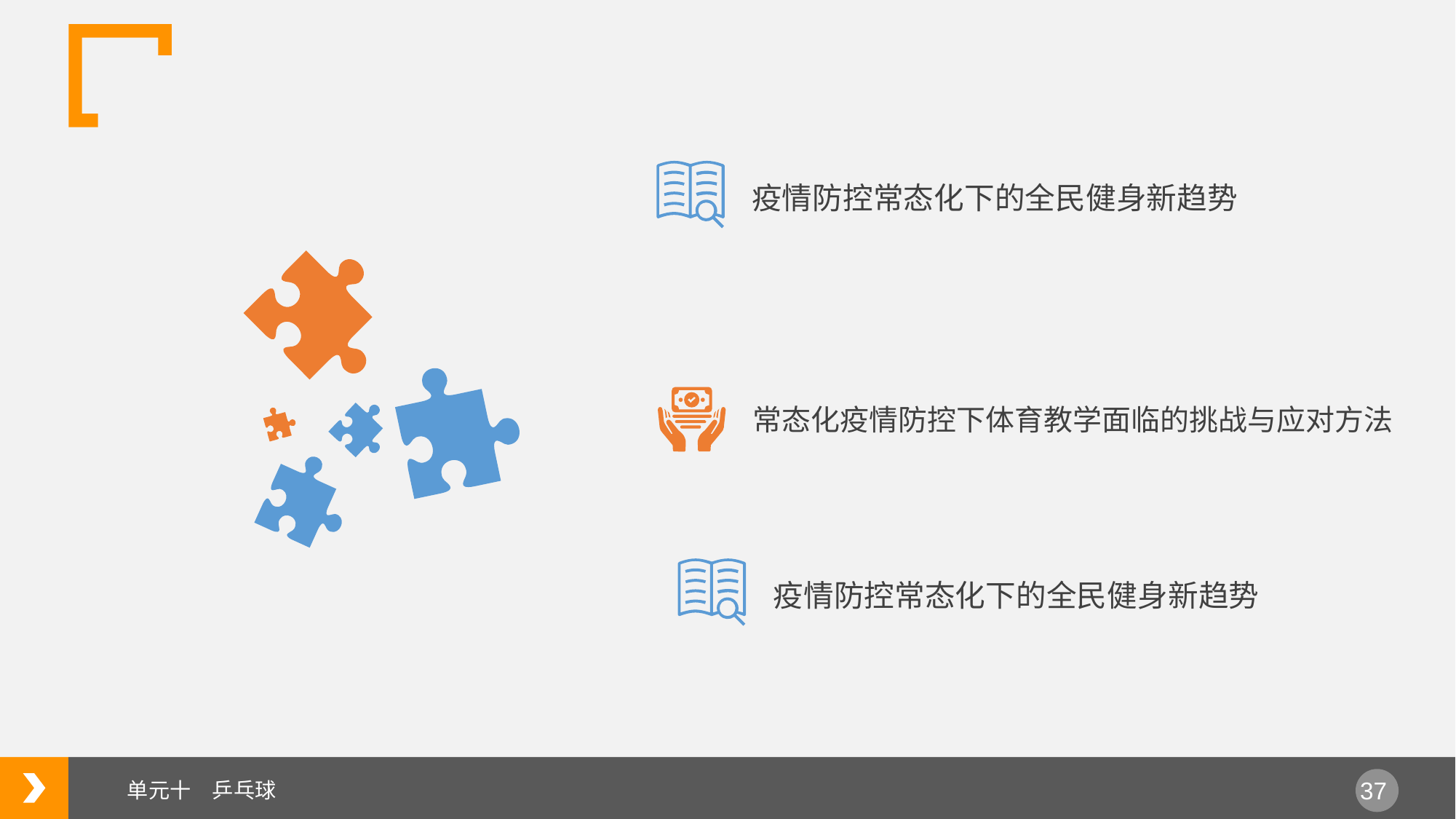

疫情防控常态化下的全民健身新趋势

常态化疫情防控下体育教学面临的挑战与应对方法

疫情防控常态化下的全民健身新趋势

单元十　乒乓球